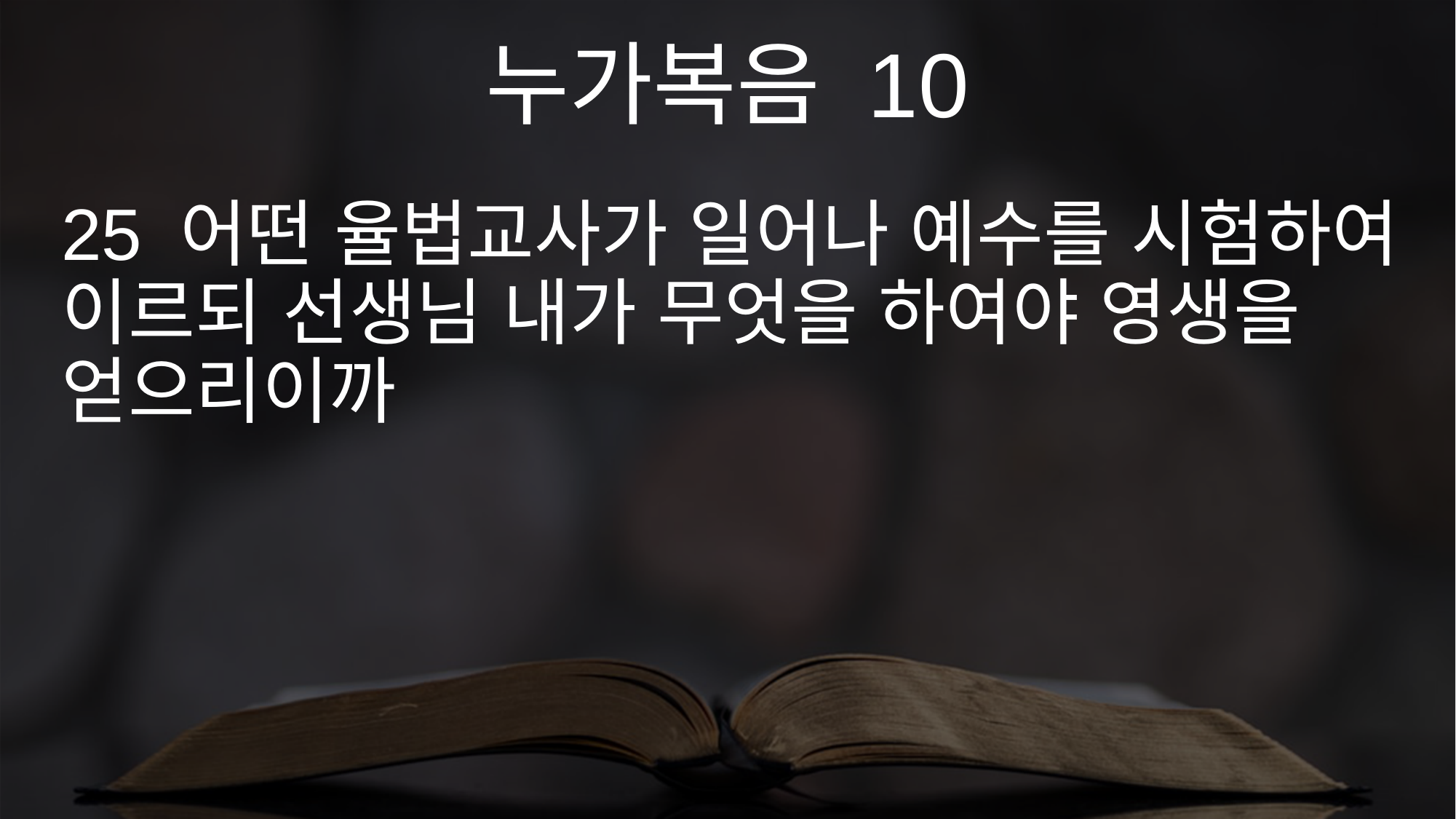

누가복음 10
25 어떤 율법교사가 일어나 예수를 시험하여 이르되 선생님 내가 무엇을 하여야 영생을 얻으리이까